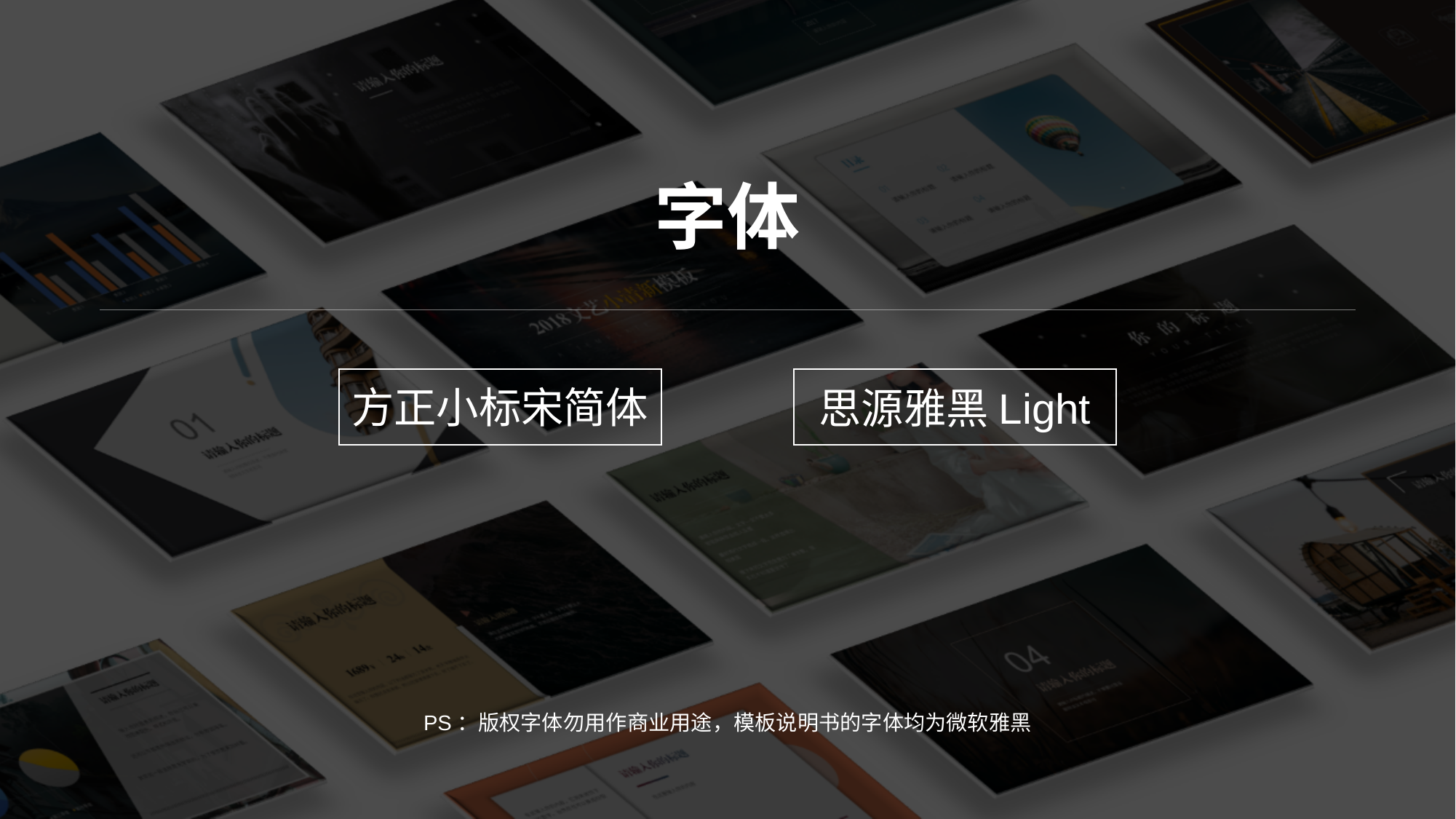

字体

方正小标宋简体

思源雅黑Light
PS：版权字体勿用作商业用途，模板说明书的字体均为微软雅黑